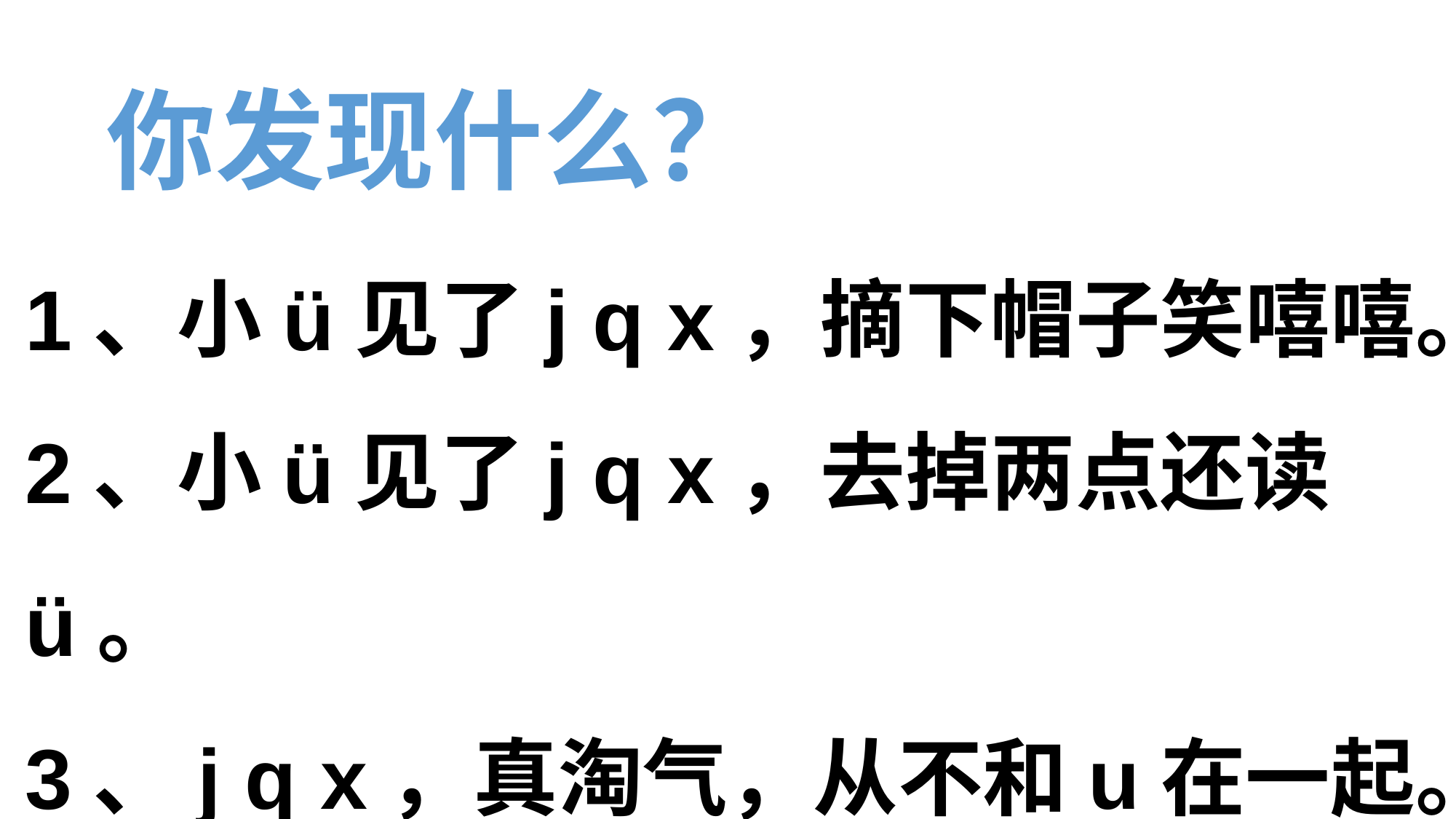

你发现什么？
1、小ü见了j q x，摘下帽子笑嘻嘻。
2、小ü见了j q x，去掉两点还读ü。
3、j q x，真淘气，从不和u在一起。